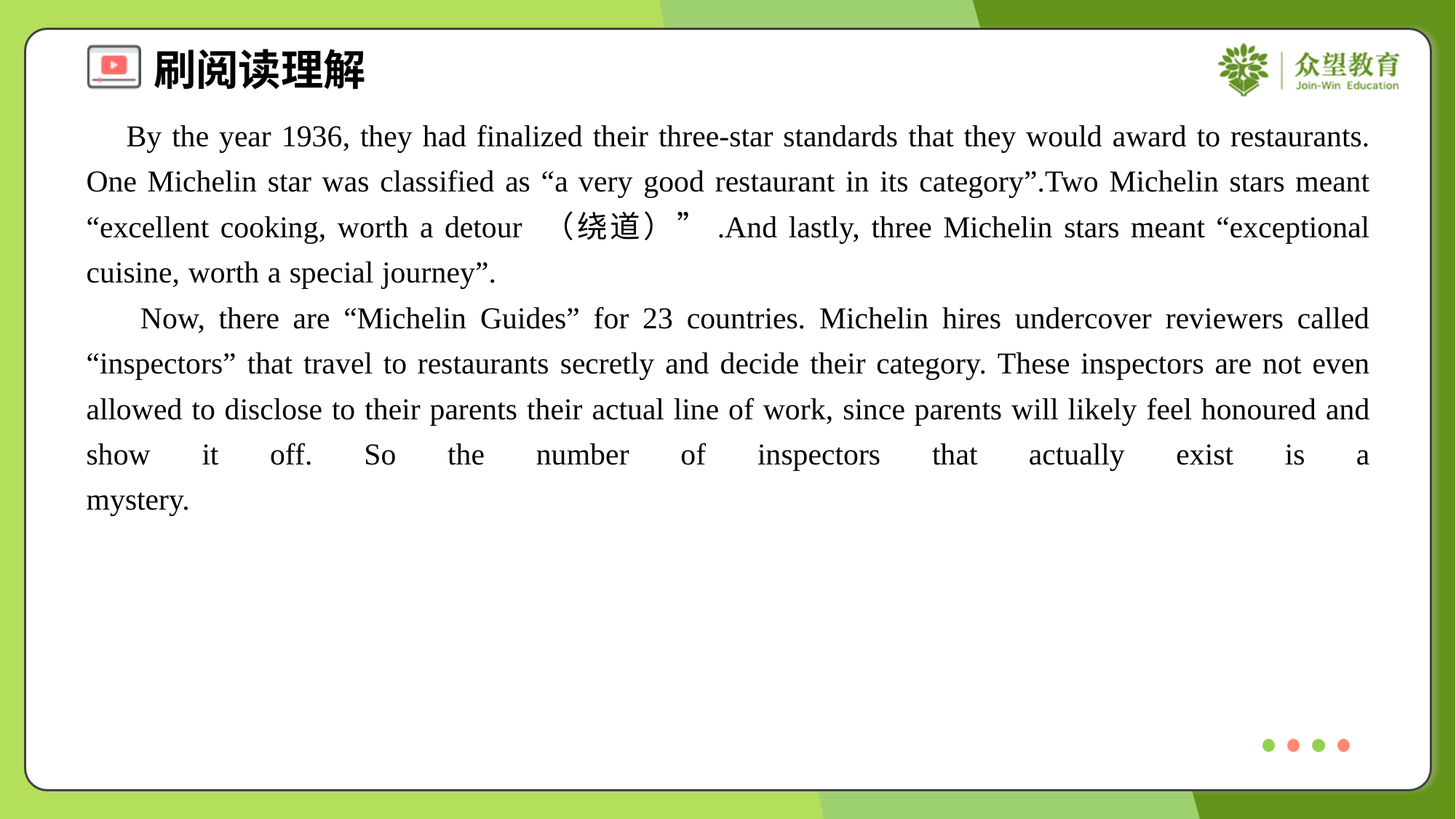

By the year 1936, they had finalized their three-star standards that they would award to restaurants. One Michelin star was classified as “a very good restaurant in its category”.Two Michelin stars meant “excellent cooking, worth a detour （绕道）”.And lastly, three Michelin stars meant “exceptional cuisine, worth a special journey”.
    Now, there are “Michelin Guides” for 23 countries. Michelin hires undercover reviewers called “inspectors” that travel to restaurants secretly and decide their category. These inspectors are not even allowed to disclose to their parents their actual line of work, since parents will likely feel honoured and show it off. So the number of inspectors that actually exist is a mystery.#1.4